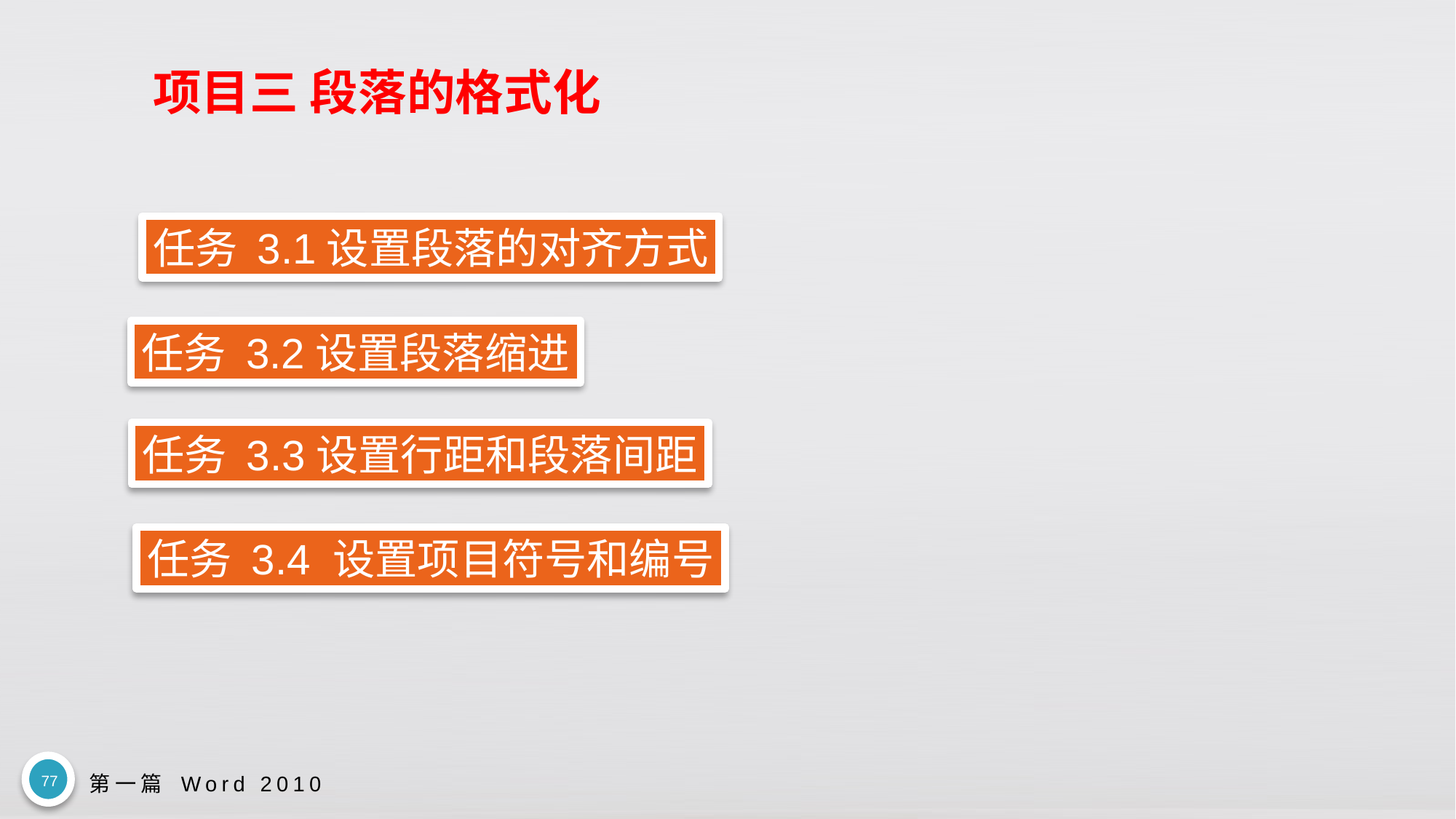

# 项目三 段落的格式化
任务 3.1设置段落的对齐方式
任务 3.2设置段落缩进
任务 3.3设置行距和段落间距
任务 3.4 设置项目符号和编号
77